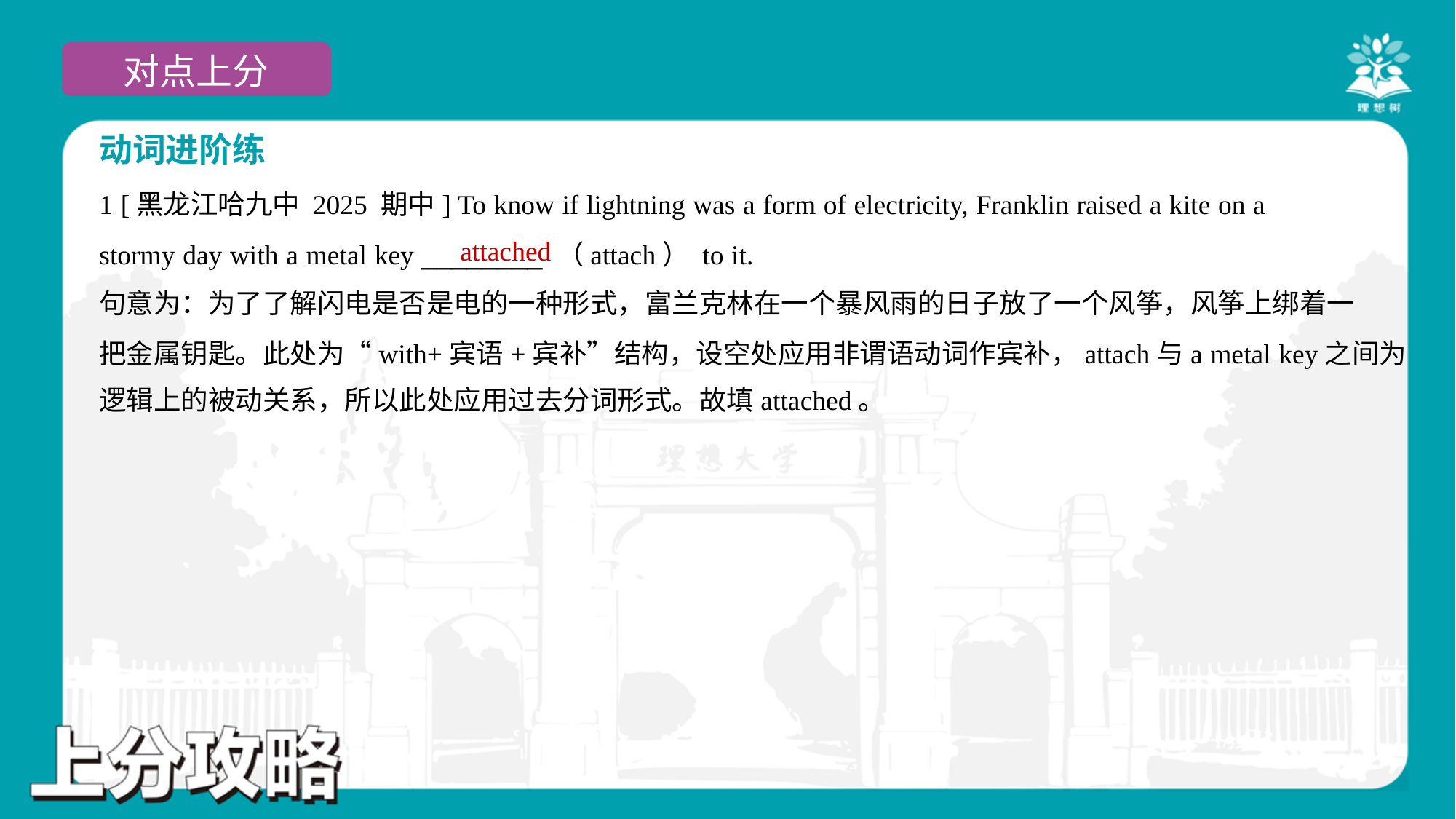

动词进阶练
1 [黑龙江哈九中 2025 期中] To know if lightning was a form of electricity, Franklin raised a kite on a
stormy day with a metal key ________ （attach） to it.
attached
句意为：为了了解闪电是否是电的一种形式，富兰克林在一个暴风雨的日子放了一个风筝，风筝上绑着一
把金属钥匙。此处为“with+宾语+宾补”结构，设空处应用非谓语动词作宾补，attach与a metal key之间为
逻辑上的被动关系，所以此处应用过去分词形式。故填attached。